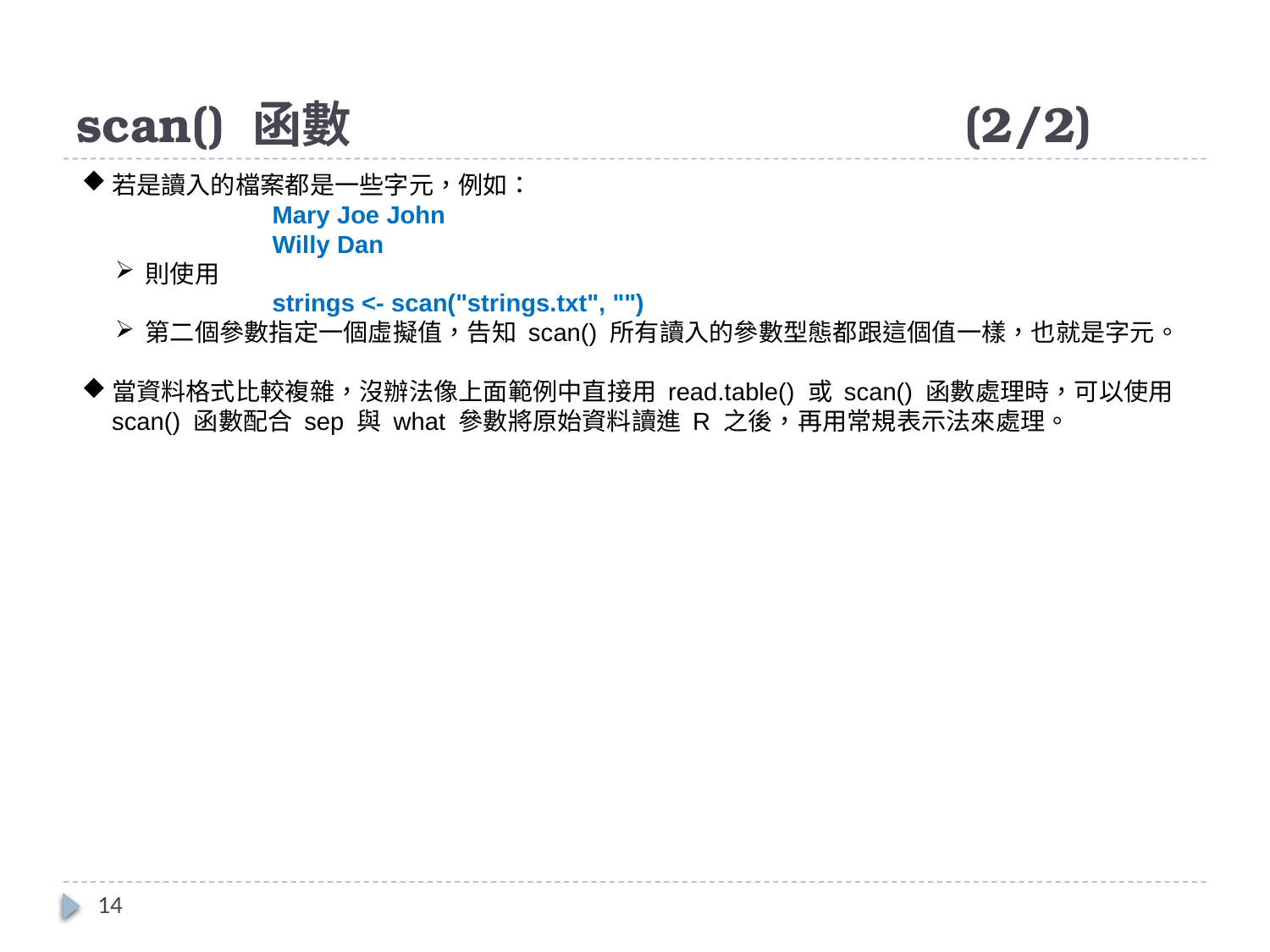

# scan() 函數					(2/2)
若是讀入的檔案都是一些字元，例如：
Mary Joe John
Willy Dan
則使用
strings <- scan("strings.txt", "")
第二個參數指定一個虛擬值，告知 scan() 所有讀入的參數型態都跟這個值一樣，也就是字元。

當資料格式比較複雜，沒辦法像上面範例中直接用 read.table() 或 scan() 函數處理時，可以使用 scan() 函數配合 sep 與 what 參數將原始資料讀進 R 之後，再用常規表示法來處理。

14